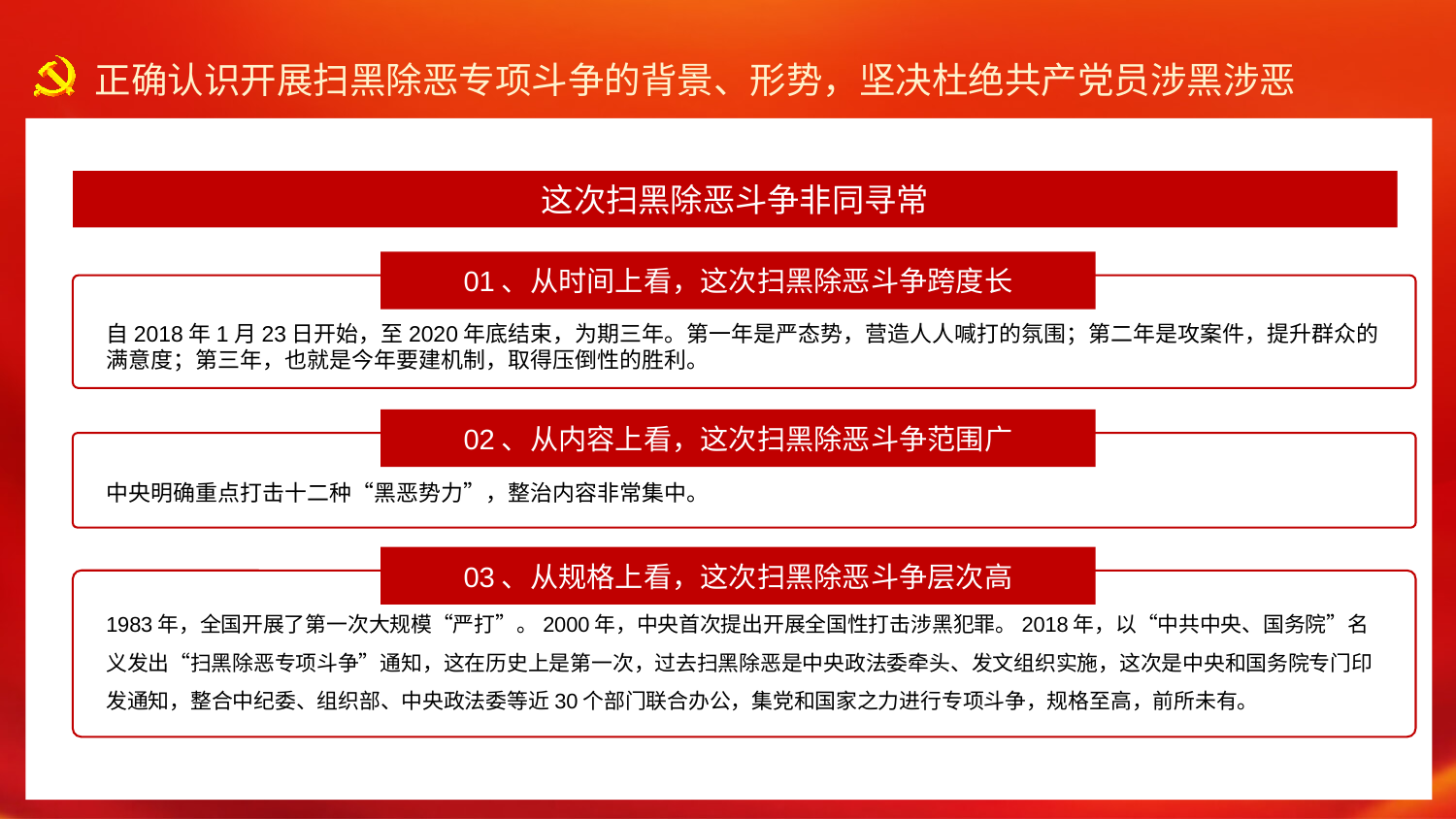

这次扫黑除恶斗争非同寻常
01、从时间上看，这次扫黑除恶斗争跨度长

自2018年1月23日开始，至2020年底结束，为期三年。第一年是严态势，营造人人喊打的氛围；第二年是攻案件，提升群众的满意度；第三年，也就是今年要建机制，取得压倒性的胜利。
02、从内容上看，这次扫黑除恶斗争范围广

中央明确重点打击十二种“黑恶势力”，整治内容非常集中。
03、从规格上看，这次扫黑除恶斗争层次高

1983年，全国开展了第一次大规模“严打”。2000年，中央首次提出开展全国性打击涉黑犯罪。2018年，以“中共中央、国务院”名义发出“扫黑除恶专项斗争”通知，这在历史上是第一次，过去扫黑除恶是中央政法委牵头、发文组织实施，这次是中央和国务院专门印发通知，整合中纪委、组织部、中央政法委等近30个部门联合办公，集党和国家之力进行专项斗争，规格至高，前所未有。